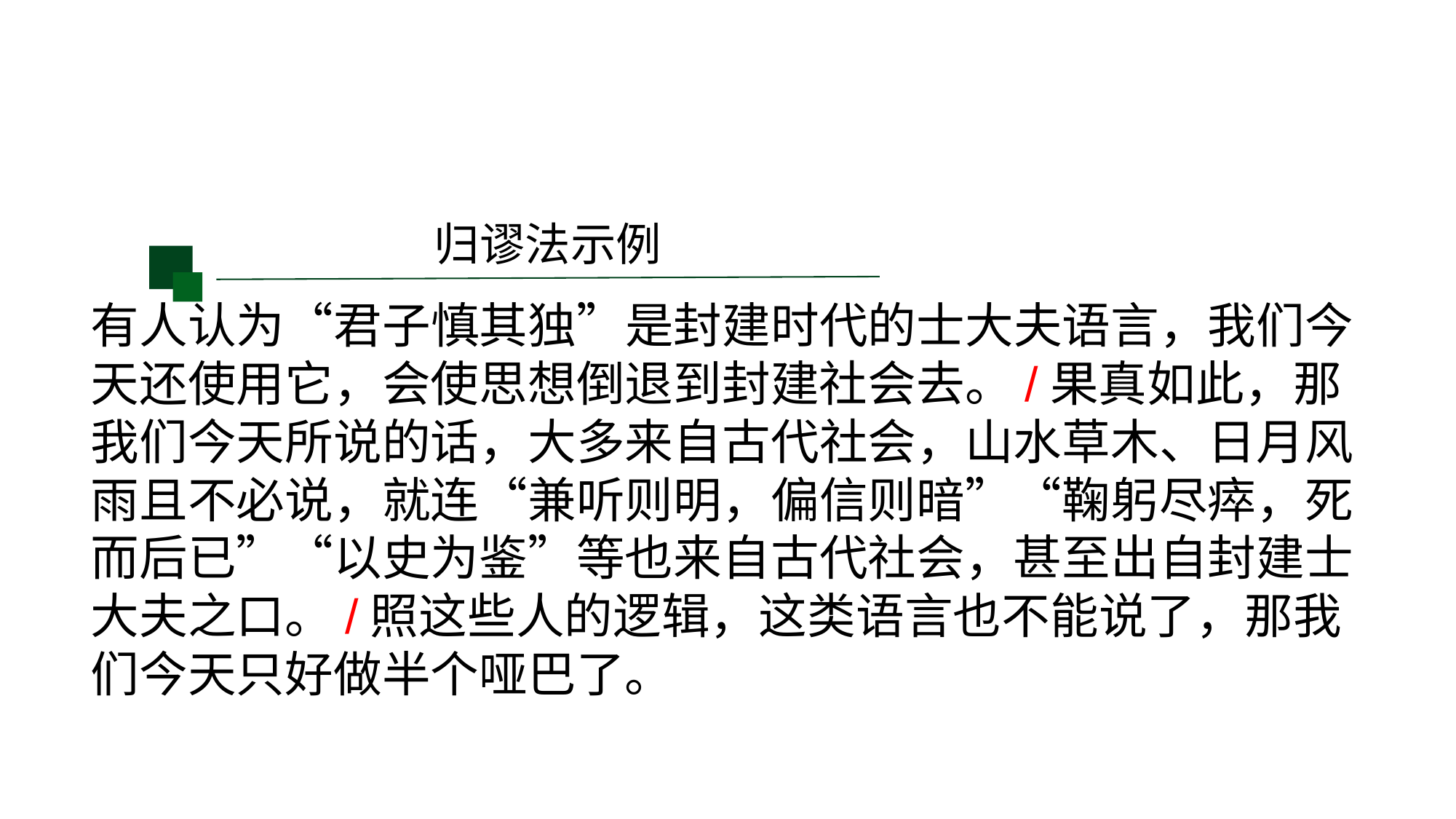

归谬法示例

有人认为“君子慎其独”是封建时代的士大夫语言，我们今天还使用它，会使思想倒退到封建社会去。/果真如此，那我们今天所说的话，大多来自古代社会，山水草木、日月风雨且不必说，就连“兼听则明，偏信则暗”“鞠躬尽瘁，死而后已”“以史为鉴”等也来自古代社会，甚至出自封建士大夫之口。/照这些人的逻辑，这类语言也不能说了，那我们今天只好做半个哑巴了。